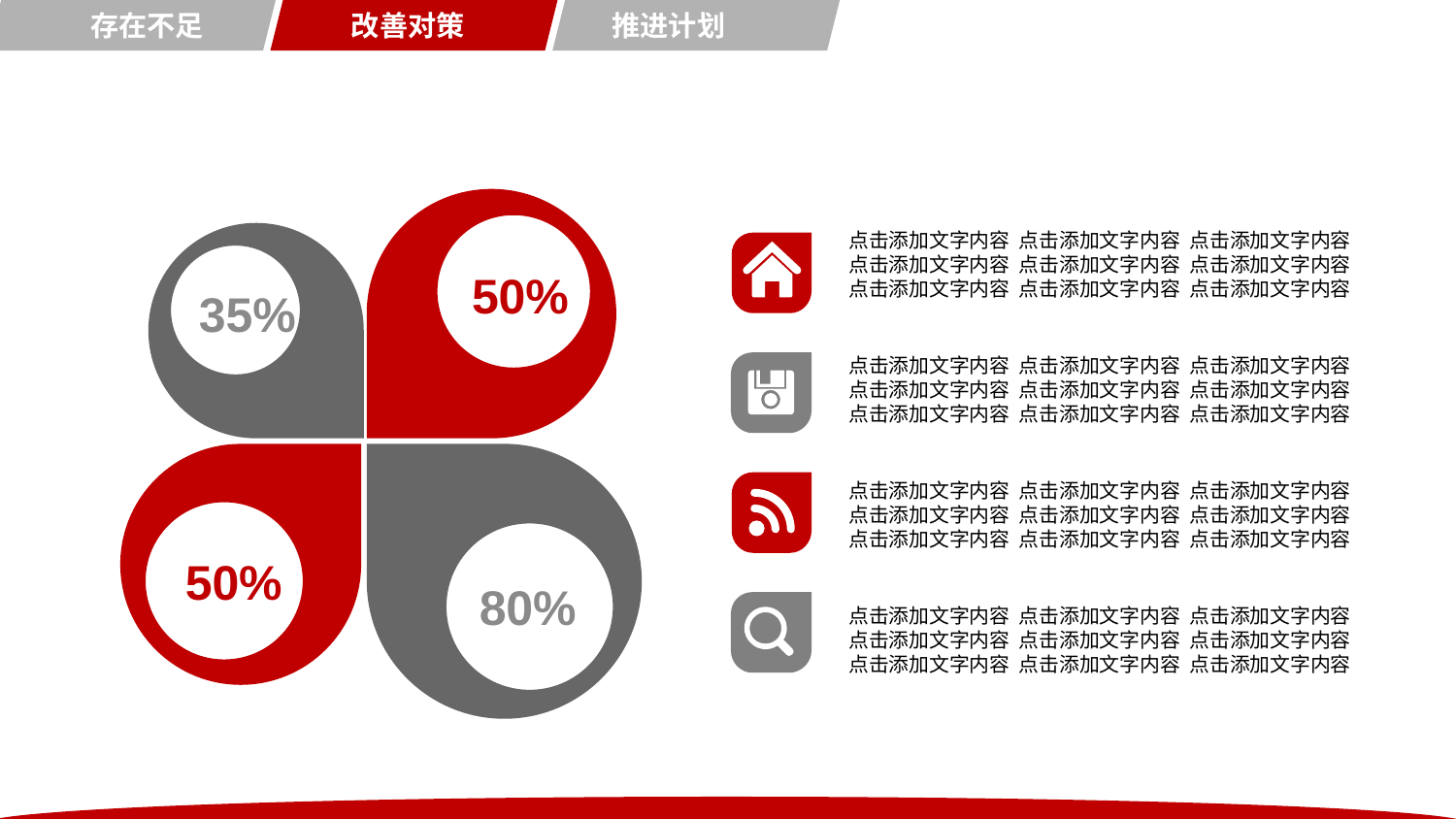

存在不足

改善对策

推进计划

50%
点击添加文字内容  点击添加文字内容  点击添加文字内容
点击添加文字内容  点击添加文字内容  点击添加文字内容
点击添加文字内容  点击添加文字内容  点击添加文字内容

35%

点击添加文字内容  点击添加文字内容  点击添加文字内容
点击添加文字内容  点击添加文字内容  点击添加文字内容
点击添加文字内容  点击添加文字内容  点击添加文字内容

50%

80%
点击添加文字内容  点击添加文字内容  点击添加文字内容
点击添加文字内容  点击添加文字内容  点击添加文字内容
点击添加文字内容  点击添加文字内容  点击添加文字内容

点击添加文字内容  点击添加文字内容  点击添加文字内容
点击添加文字内容  点击添加文字内容  点击添加文字内容
点击添加文字内容  点击添加文字内容  点击添加文字内容